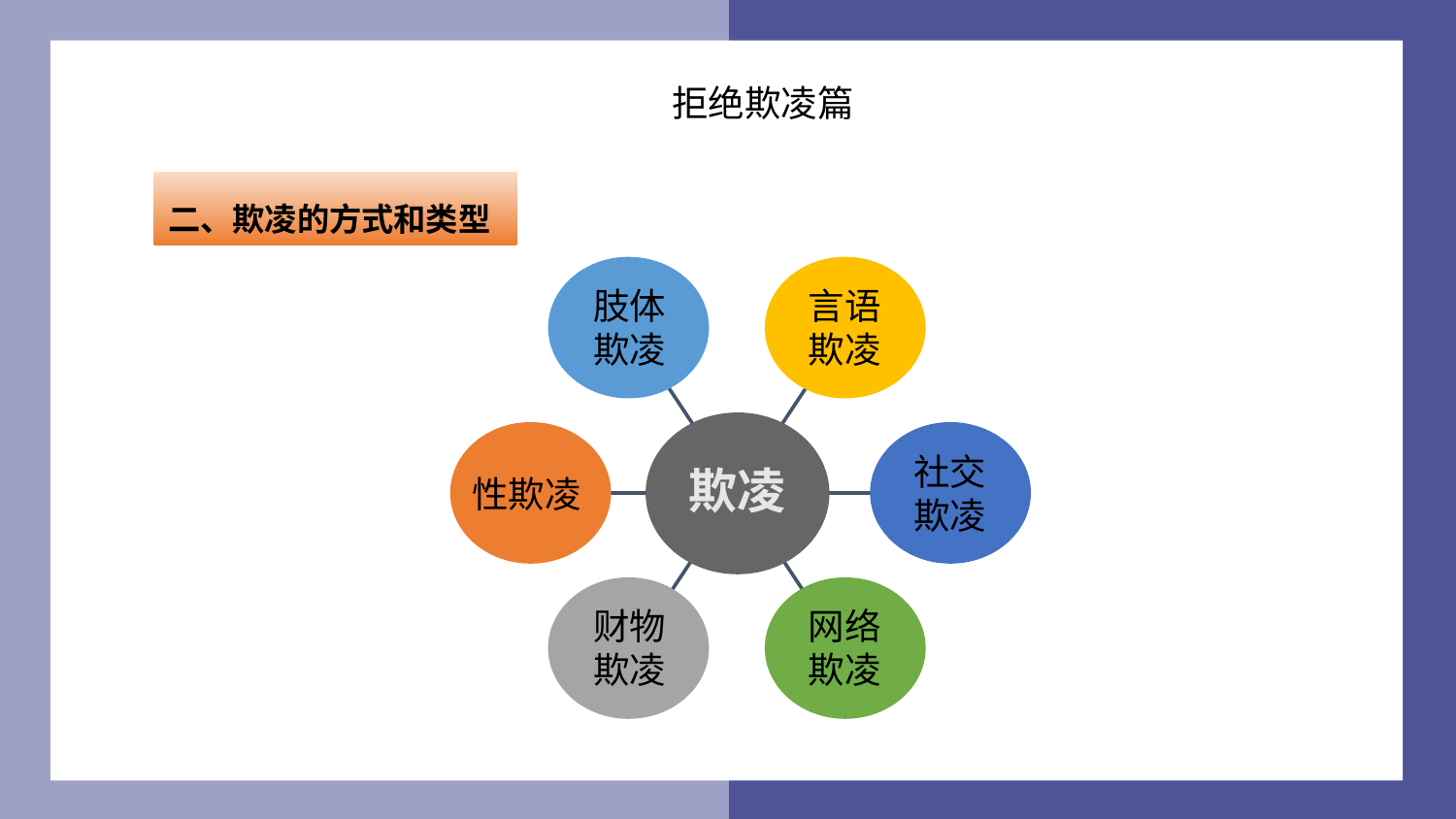

拒绝欺凌篇
二、欺凌的方式和类型

欺凌

肢体欺凌
言语欺凌
社交欺凌
性欺凌
财物欺凌
网络欺凌